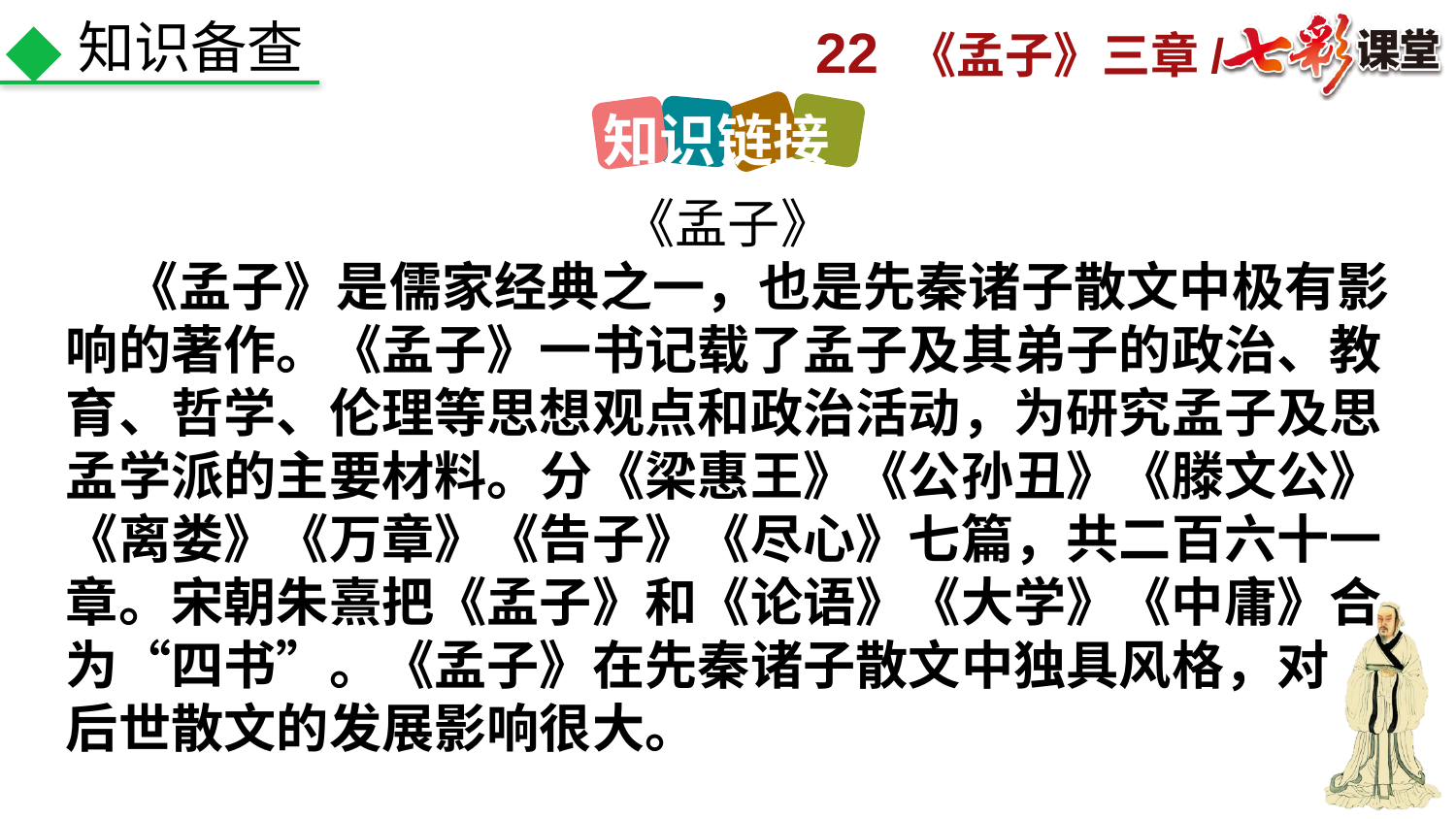

知识备查

知识链接

《孟子》
    《孟子》是儒家经典之一，也是先秦诸子散文中极有影响的著作。《孟子》一书记载了孟子及其弟子的政治、教育、哲学、伦理等思想观点和政治活动，为研究孟子及思孟学派的主要材料。分《梁惠王》《公孙丑》《滕文公》《离娄》《万章》《告子》《尽心》七篇，共二百六十一章。宋朝朱熹把《孟子》和《论语》《大学》《中庸》合为“四书”。《孟子》在先秦诸子散文中独具风格，对
后世散文的发展影响很大。